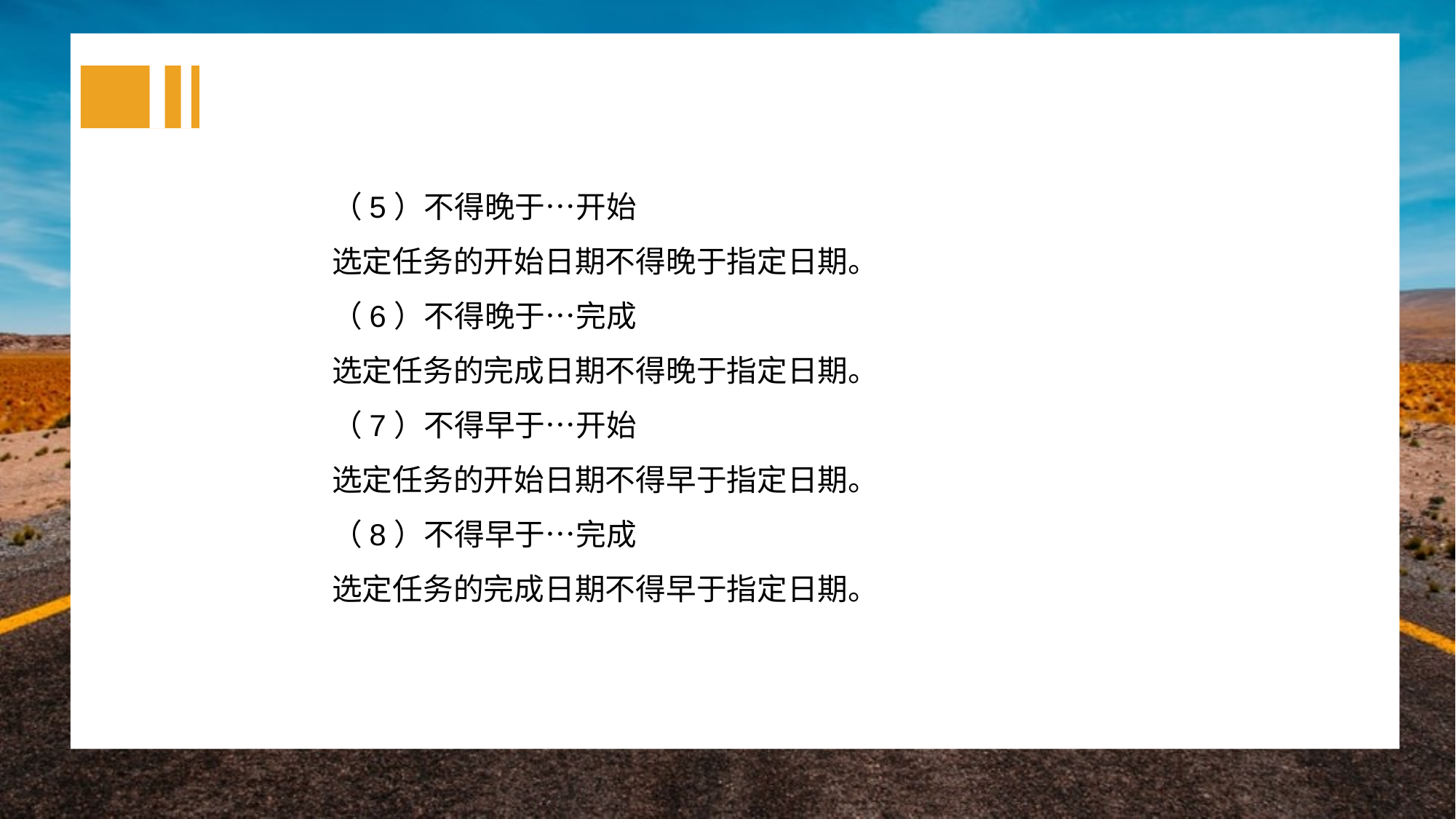

（5）不得晚于…开始
选定任务的开始日期不得晚于指定日期。
（6）不得晚于…完成
选定任务的完成日期不得晚于指定日期。
（7）不得早于…开始
选定任务的开始日期不得早于指定日期。
（8）不得早于…完成
选定任务的完成日期不得早于指定日期。